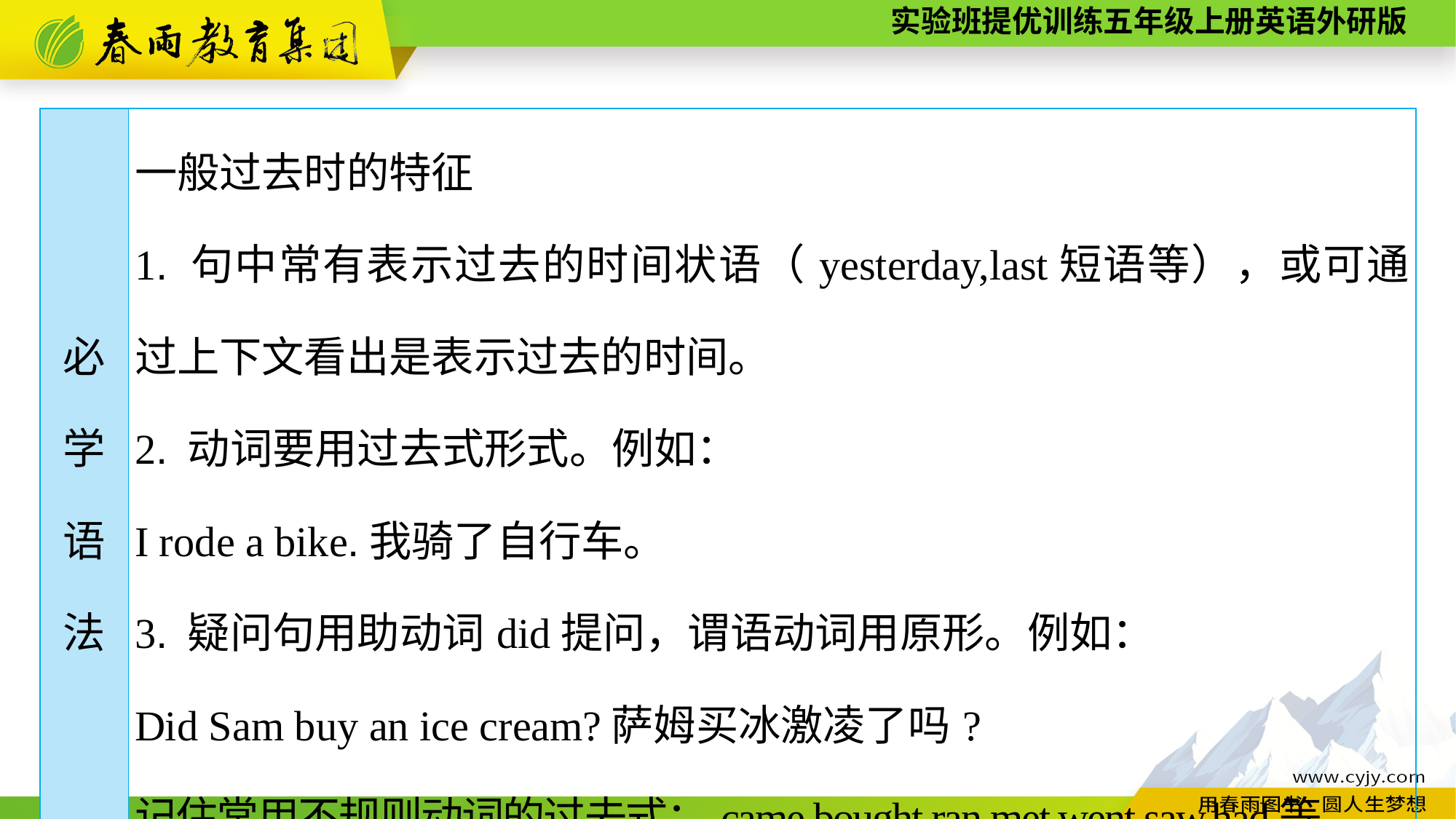

| 必 学 语 法 | 一般过去时的特征 1. 句中常有表示过去的时间状语（yesterday,last短语等），或可通过上下文看出是表示过去的时间。 2. 动词要用过去式形式。例如： I rode a bike.我骑了自行车。 3. 疑问句用助动词did提问，谓语动词用原形。例如： Did Sam buy an ice cream?萨姆买冰激凌了吗? 记住常用不规则动词的过去式：came,bought,ran,met,went,saw,had等。 |
| --- | --- |